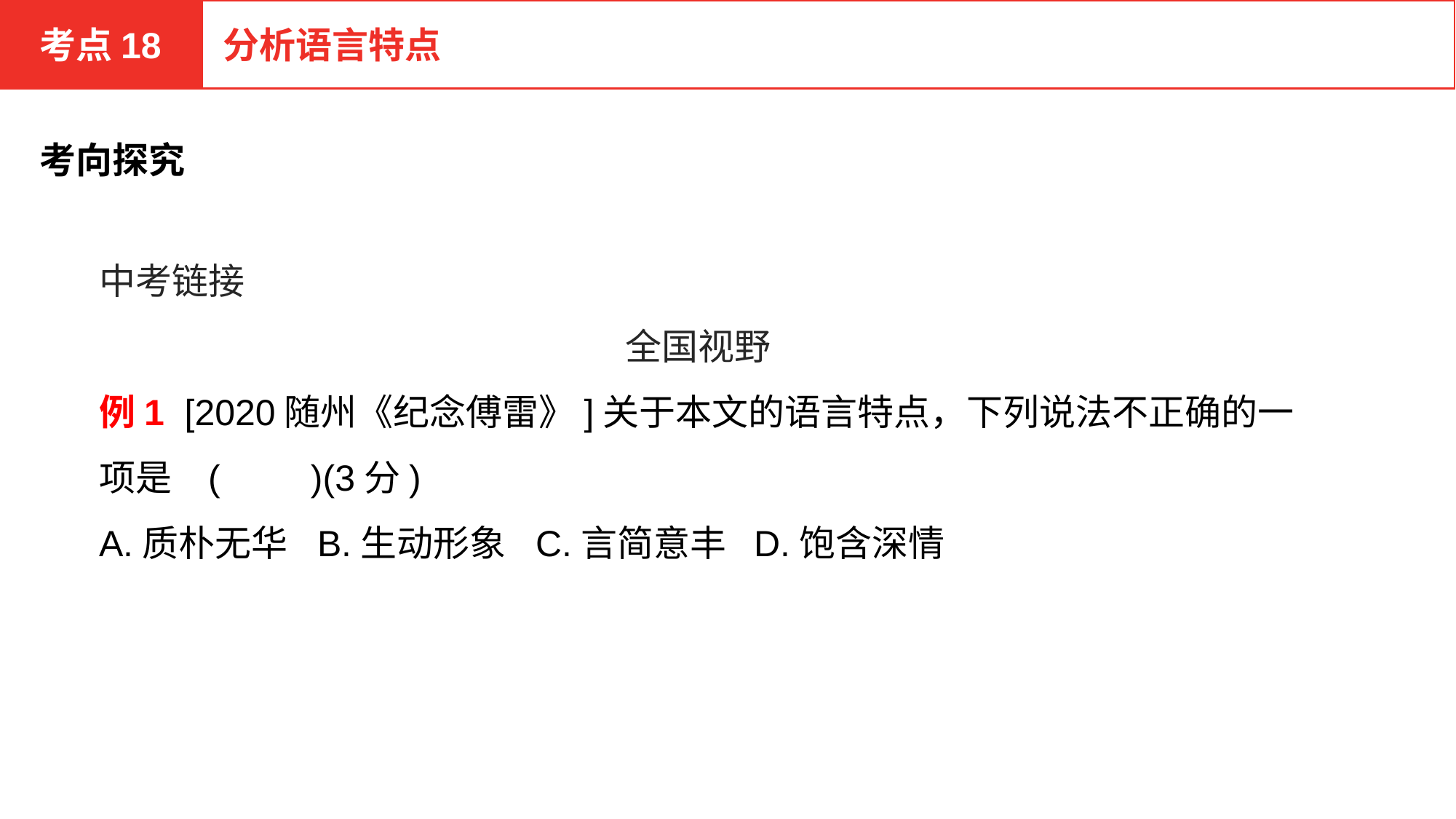

考点18
分析语言特点
考向探究

中考链接
全国视野
例1  [2020随州《纪念傅雷》]关于本文的语言特点，下列说法不正确的一项是	(　　)(3分)
A.质朴无华	B.生动形象	C.言简意丰	D.饱含深情